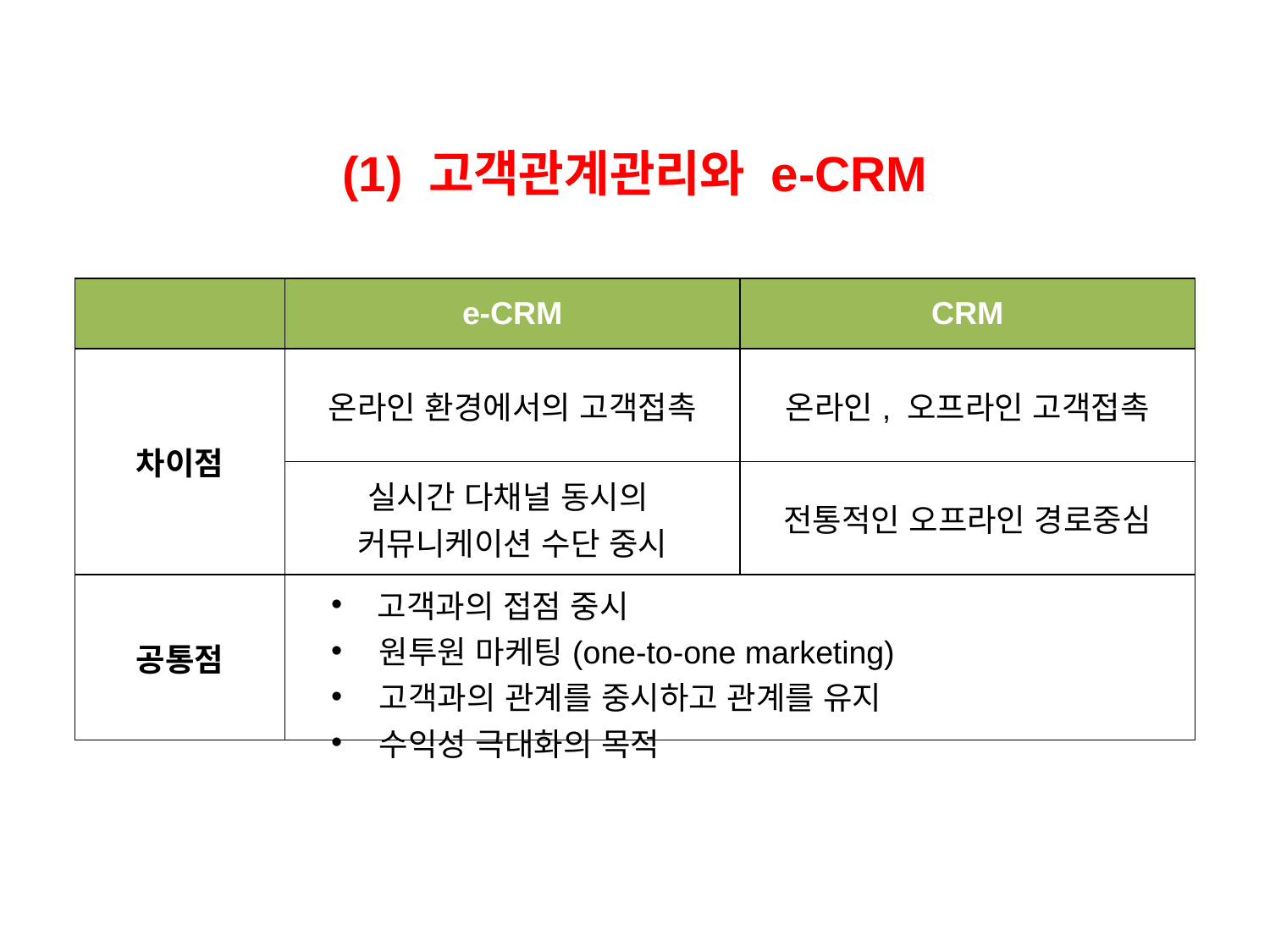

(1) 고객관계관리와 e-CRM
|  | e-CRM | CRM |
| --- | --- | --- |
| 차이점 | 온라인 환경에서의 고객접촉 | 온라인, 오프라인 고객접촉 |
|  | 실시간 다채널 동시의 커뮤니케이션 수단 중시 | 전통적인 오프라인 경로중심 |
| 공통점 | 고객과의 접점 중시 원투원 마케팅(one-to-one marketing) 고객과의 관계를 중시하고 관계를 유지 수익성 극대화의 목적 |  |